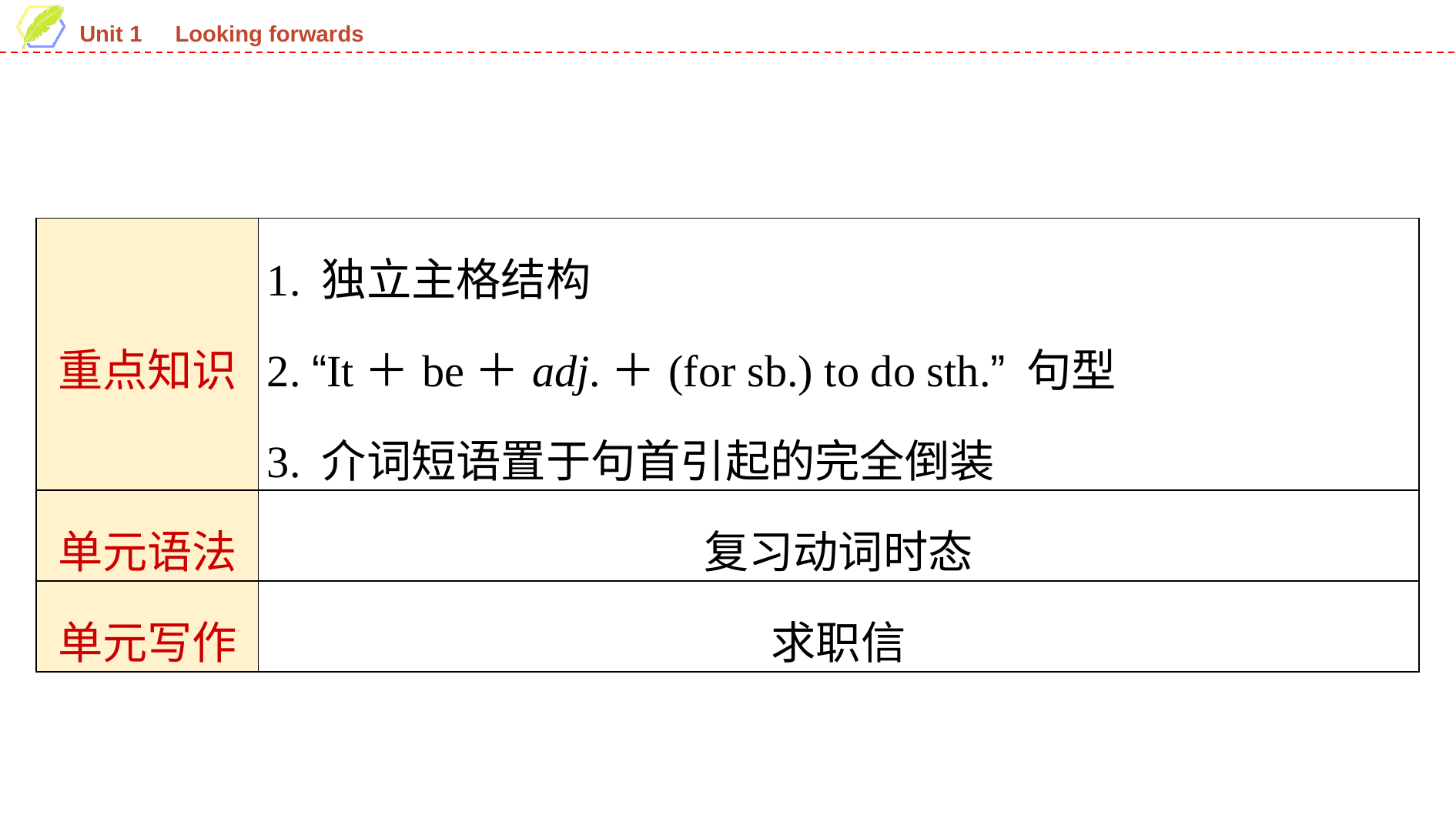

| 重点知识 | 1. 独立主格结构 2. “It＋be＋adj.＋(for sb.) to do sth.” 句型 3. 介词短语置于句首引起的完全倒装 |
| --- | --- |
| 单元语法 | 复习动词时态 |
| 单元写作 | 求职信 |